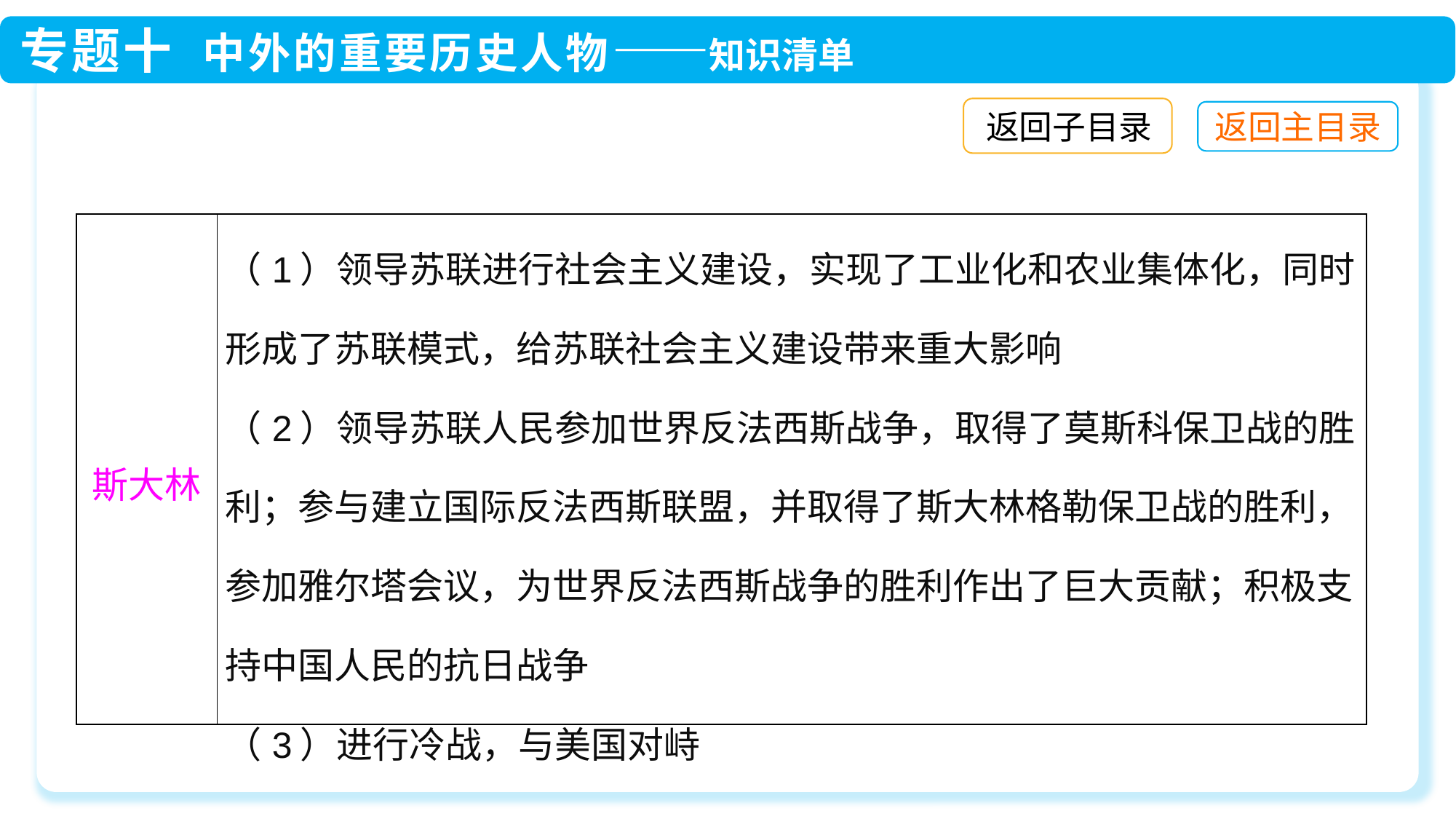

返回子目录
| 斯大林 | （1）领导苏联进行社会主义建设，实现了工业化和农业集体化，同时形成了苏联模式，给苏联社会主义建设带来重大影响 （2）领导苏联人民参加世界反法西斯战争，取得了莫斯科保卫战的胜利；参与建立国际反法西斯联盟，并取得了斯大林格勒保卫战的胜利，参加雅尔塔会议，为世界反法西斯战争的胜利作出了巨大贡献；积极支持中国人民的抗日战争 （3）进行冷战，与美国对峙 |
| --- | --- |